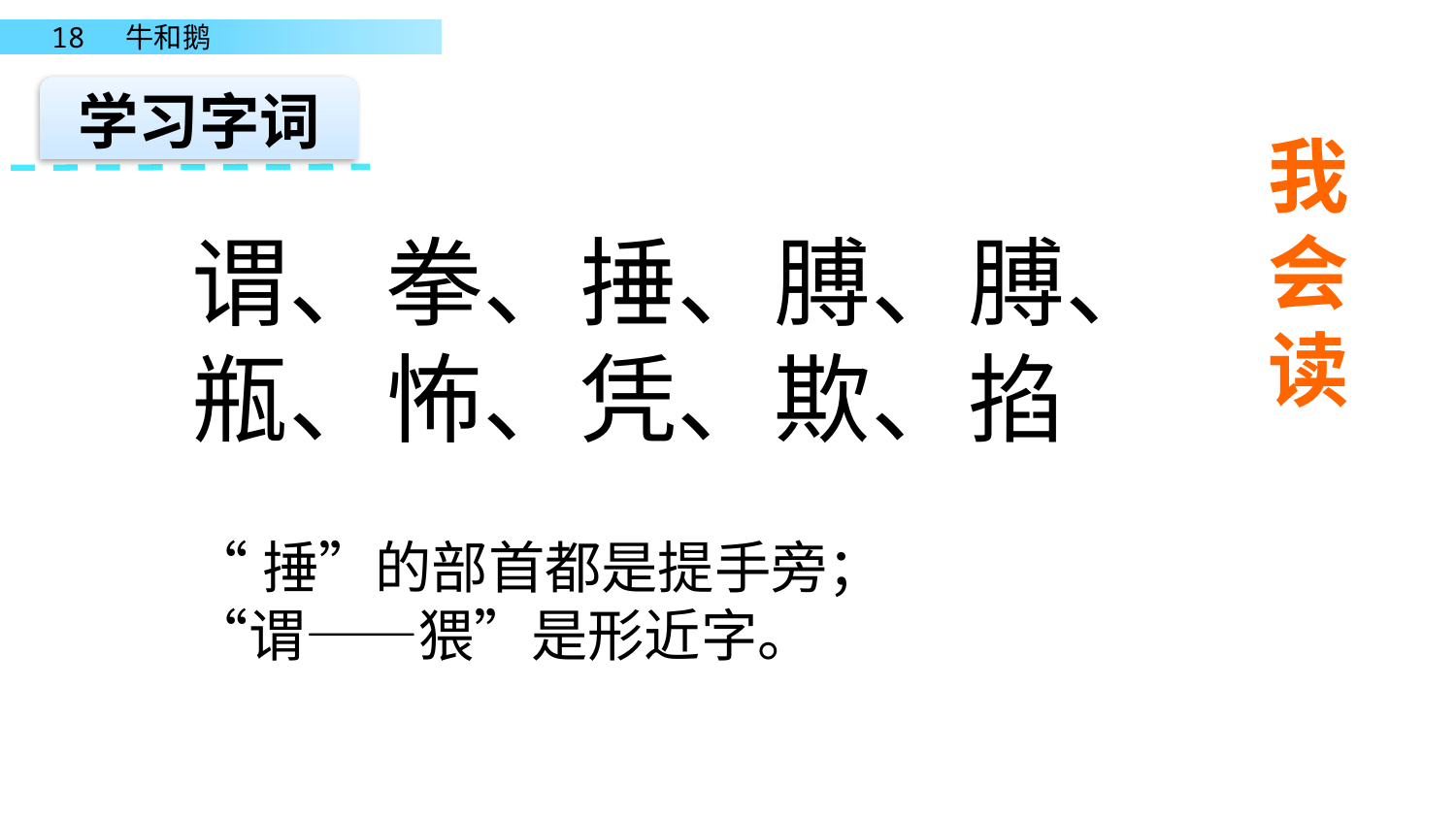

学习字词
我会读
谓、拳、捶、膊、膊、瓶、怖、凭、欺、掐
“捶”的部首都是提手旁； “谓——猥”是形近字。